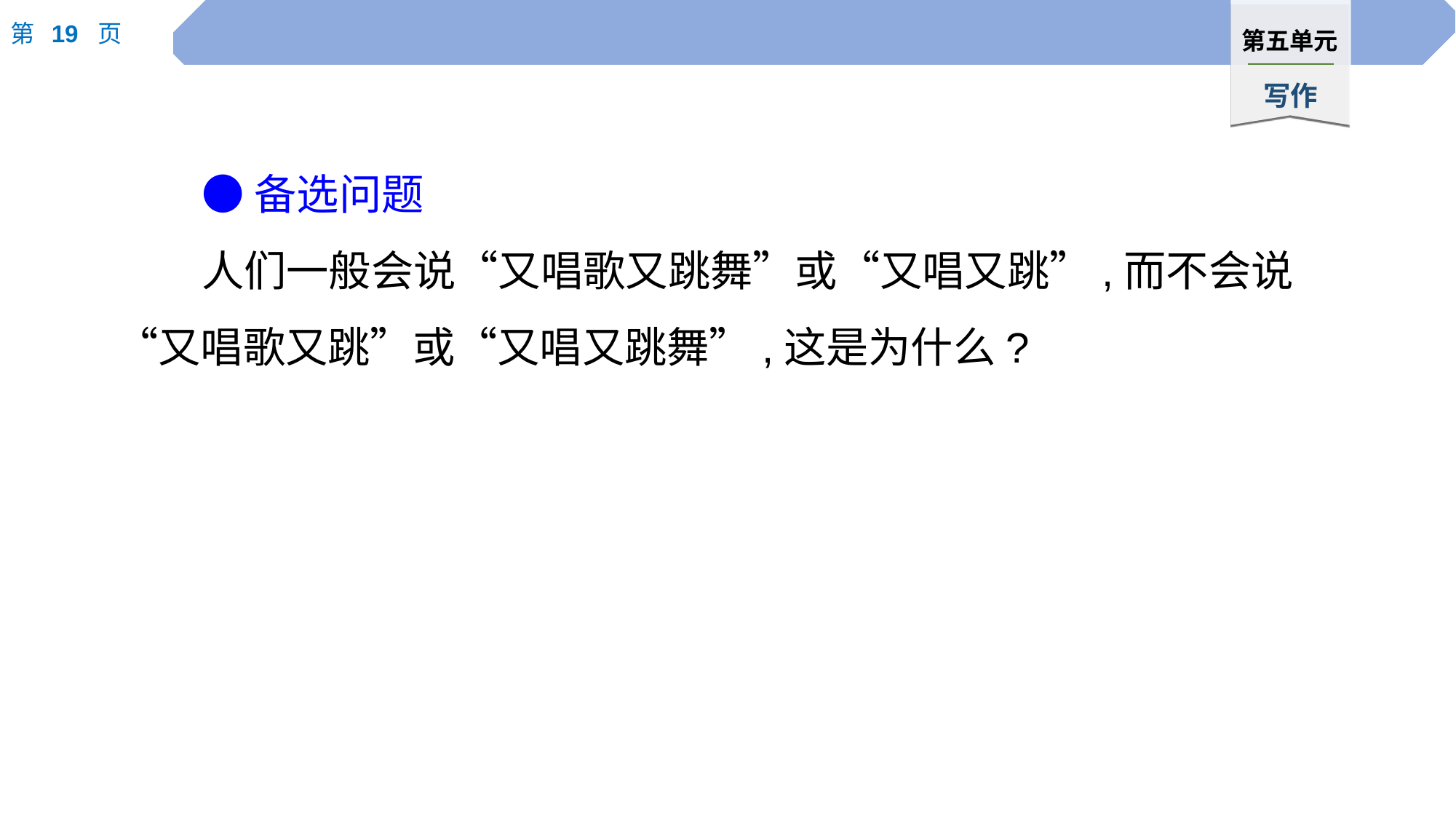

●备选问题

人们一般会说“又唱歌又跳舞”或“又唱又跳”,而不会说“又唱歌又跳”或“又唱又跳舞”,这是为什么?